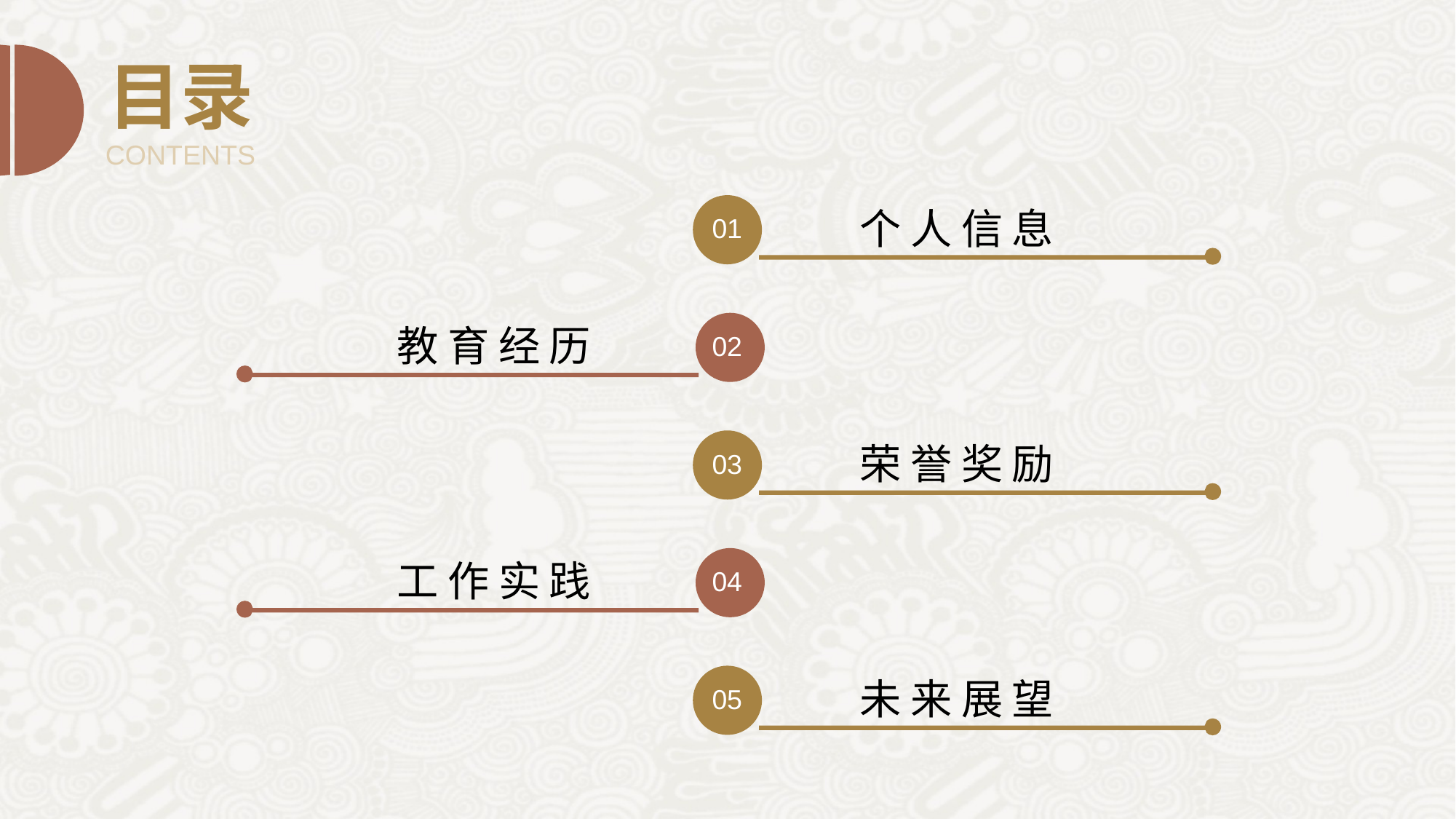

目录
CONTENTS
个人信息
01
教育经历
02
荣誉奖励
03
工作实践
04
未来展望
05